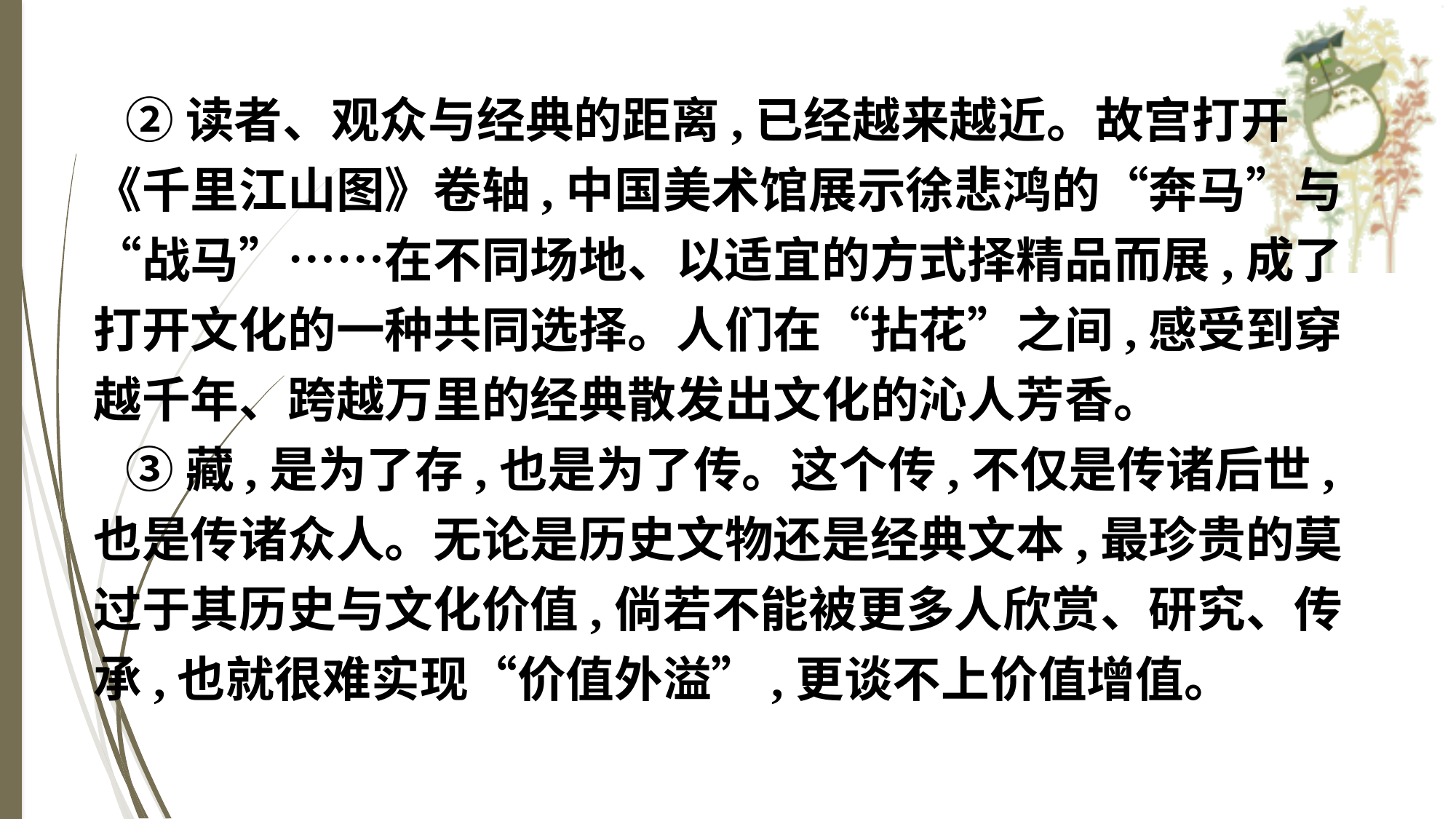

②读者、观众与经典的距离,已经越来越近。故宫打开《千里江山图》卷轴,中国美术馆展示徐悲鸿的“奔马”与“战马”……在不同场地、以适宜的方式择精品而展,成了打开文化的一种共同选择。人们在“拈花”之间,感受到穿越千年、跨越万里的经典散发出文化的沁人芳香。
③藏,是为了存,也是为了传。这个传,不仅是传诸后世,也是传诸众人。无论是历史文物还是经典文本,最珍贵的莫过于其历史与文化价值,倘若不能被更多人欣赏、研究、传承,也就很难实现“价值外溢”,更谈不上价值增值。